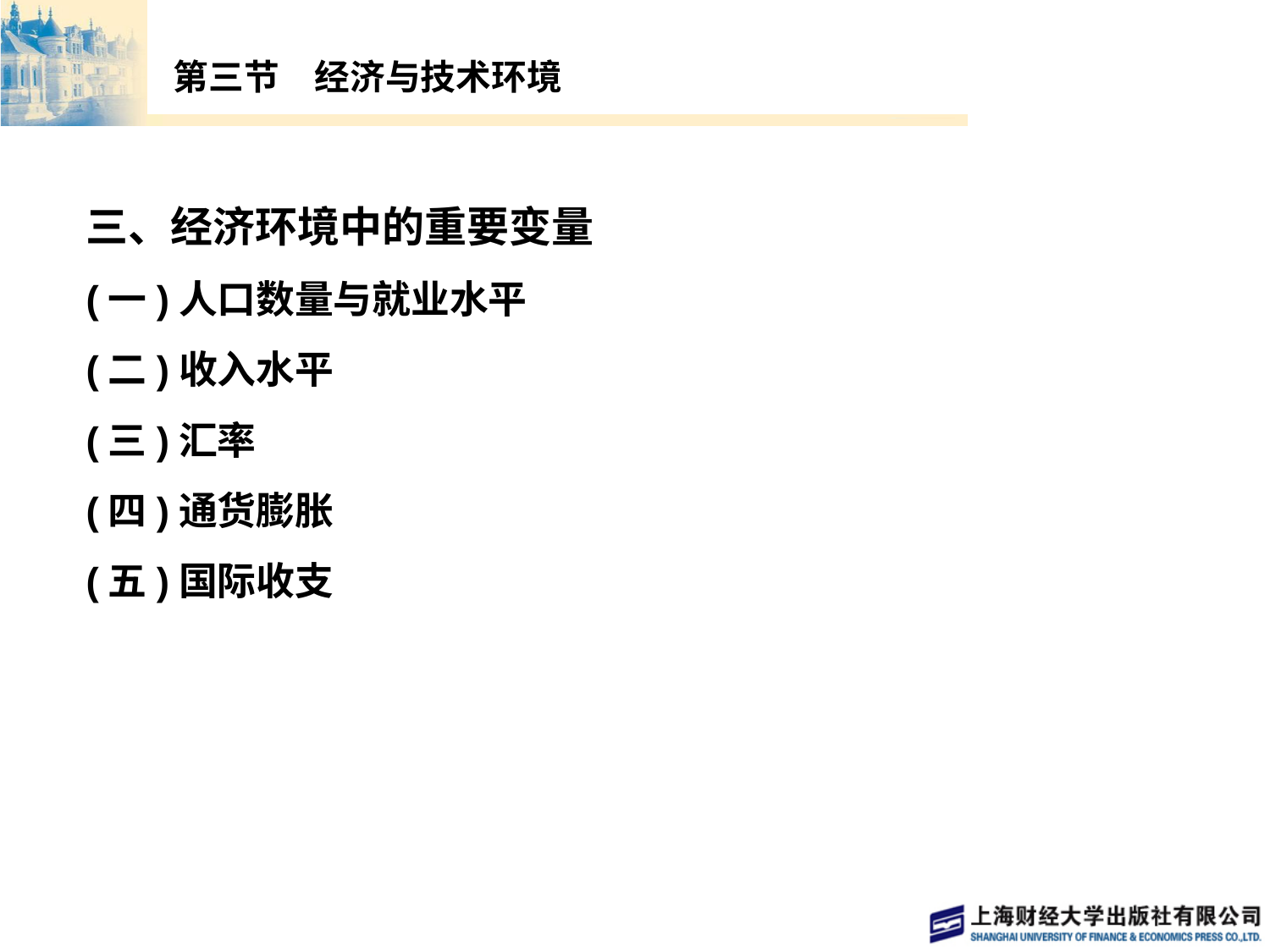

# 第三节　经济与技术环境
三、经济环境中的重要变量
(一)人口数量与就业水平
(二)收入水平
(三)汇率
(四)通货膨胀
(五)国际收支